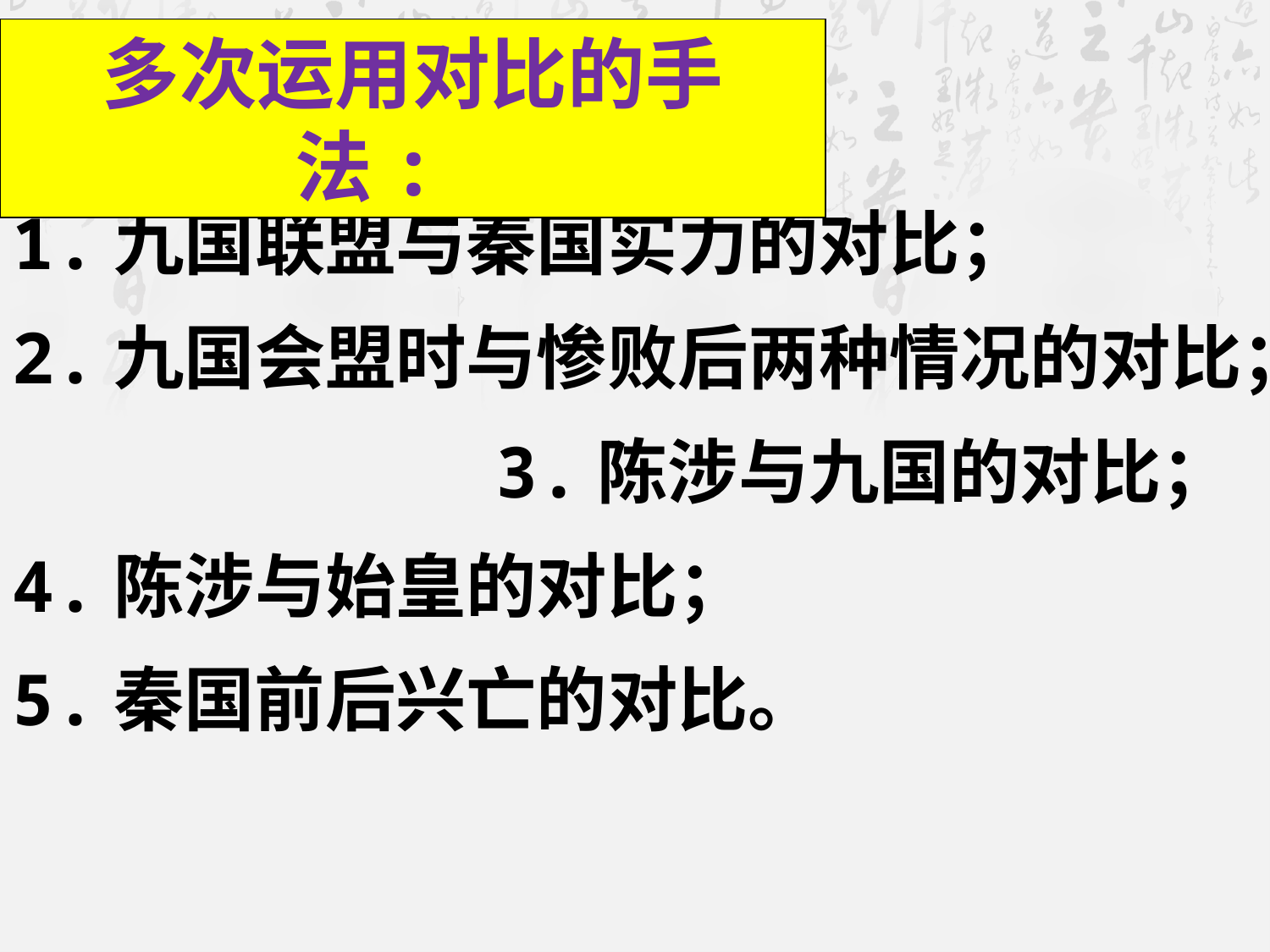

多次运用对比的手法:

1.九国联盟与秦国实力的对比；
2.九国会盟时与惨败后两种情况的对比；                             3.陈涉与九国的对比；
4.陈涉与始皇的对比；
5.秦国前后兴亡的对比。